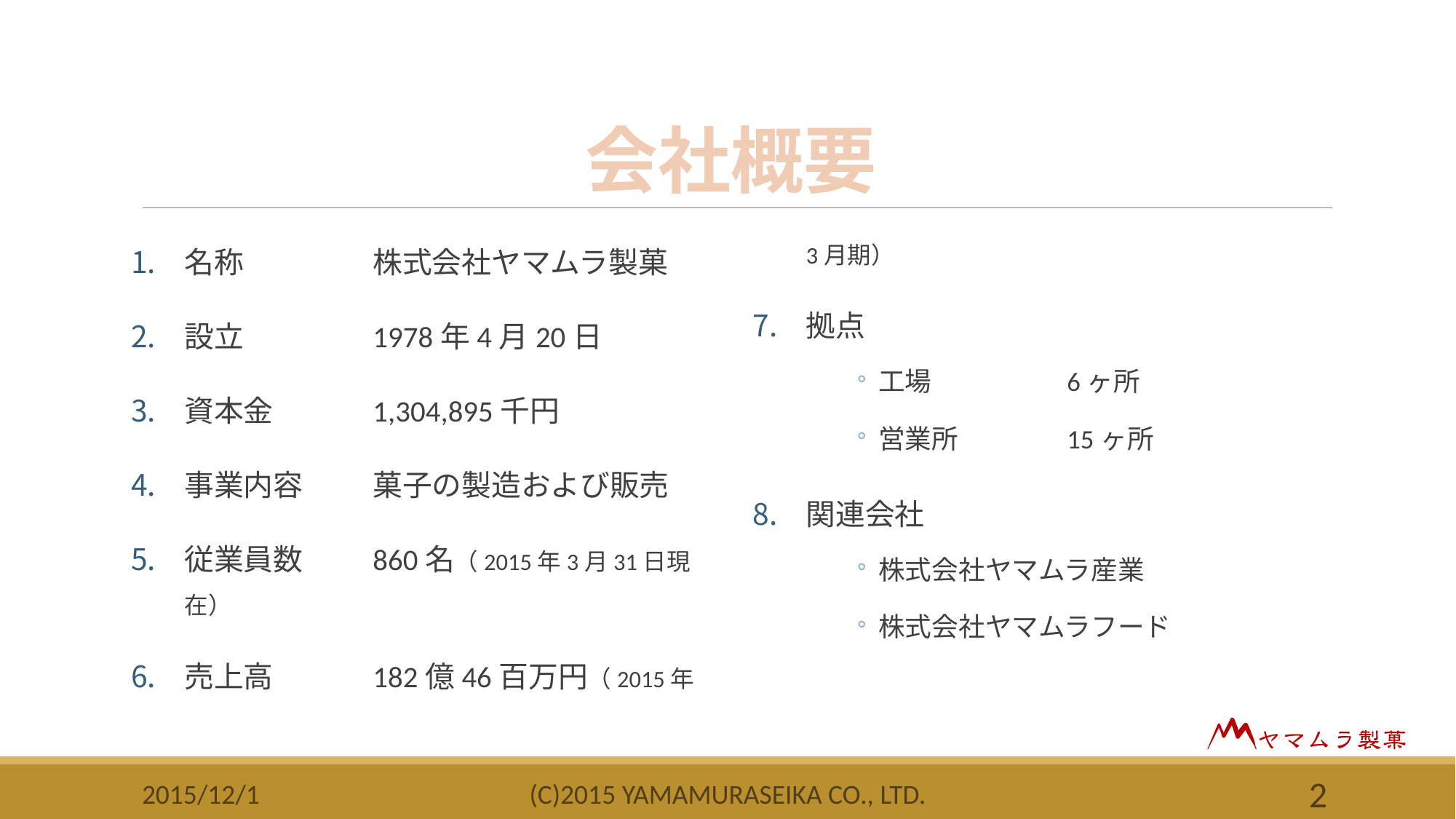

# 会社概要
名称	株式会社ヤマムラ製菓
設立	1978年4月20日
資本金	1,304,895千円
事業内容	菓子の製造および販売
従業員数	860名（2015年3月31日現在）
売上高	182億46百万円（2015年3月期）
拠点
工場	6ヶ所
営業所	15ヶ所
関連会社
株式会社ヤマムラ産業
株式会社ヤマムラフード
2015/12/1
(c)2015 YAMAMURASEIKA CO., LTD.
2